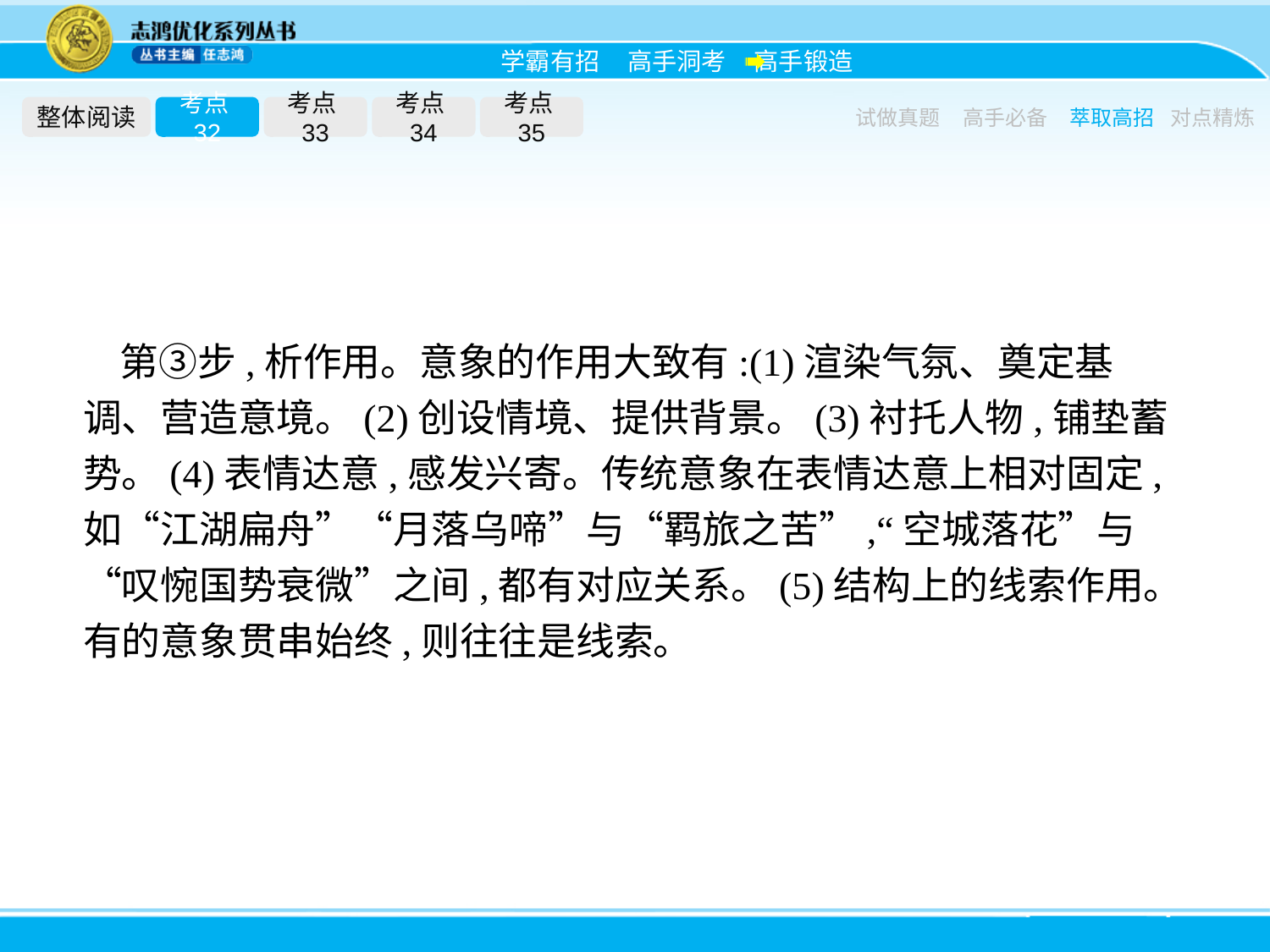

整体阅读
考点32
考点33
考点34
考点35
试做真题
高手必备
萃取高招
对点精炼
第③步,析作用。意象的作用大致有:(1)渲染气氛、奠定基调、营造意境。(2)创设情境、提供背景。(3)衬托人物,铺垫蓄势。(4)表情达意,感发兴寄。传统意象在表情达意上相对固定,如“江湖扁舟”“月落乌啼”与“羁旅之苦”,“空城落花”与“叹惋国势衰微”之间,都有对应关系。(5)结构上的线索作用。有的意象贯串始终,则往往是线索。